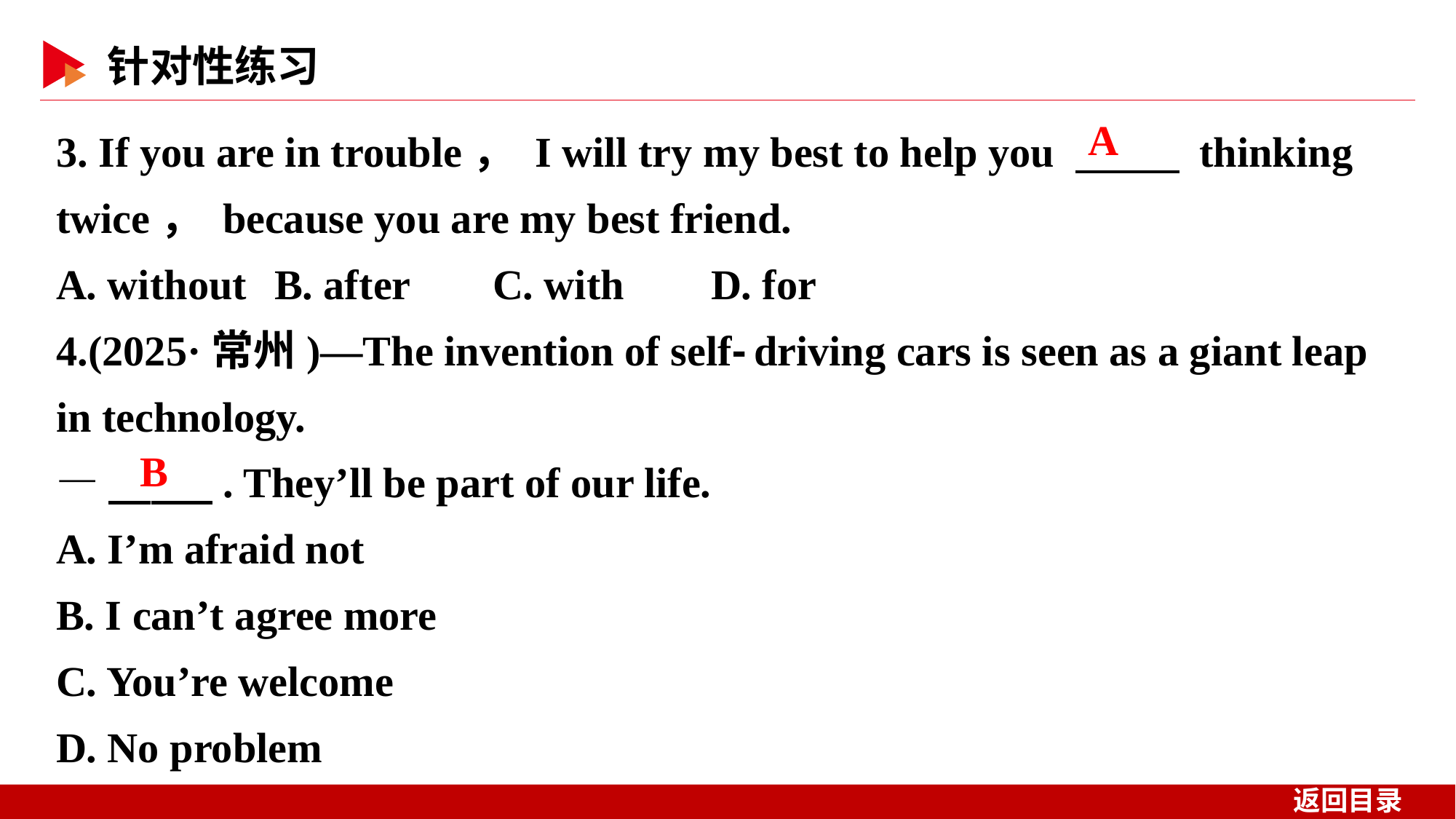

3. If you are in trouble， I will try my best to help you 　  　 thinking twice， because you are my best friend.
A. without  	B. after	C. with     	D. for
4.(2025·常州)—The invention of self⁃driving cars is seen as a giant leap in technology.
—　  　. They’ll be part of our life.
A. I’m afraid not
B. I can’t agree more
C. You’re welcome
D. No problem
A
B